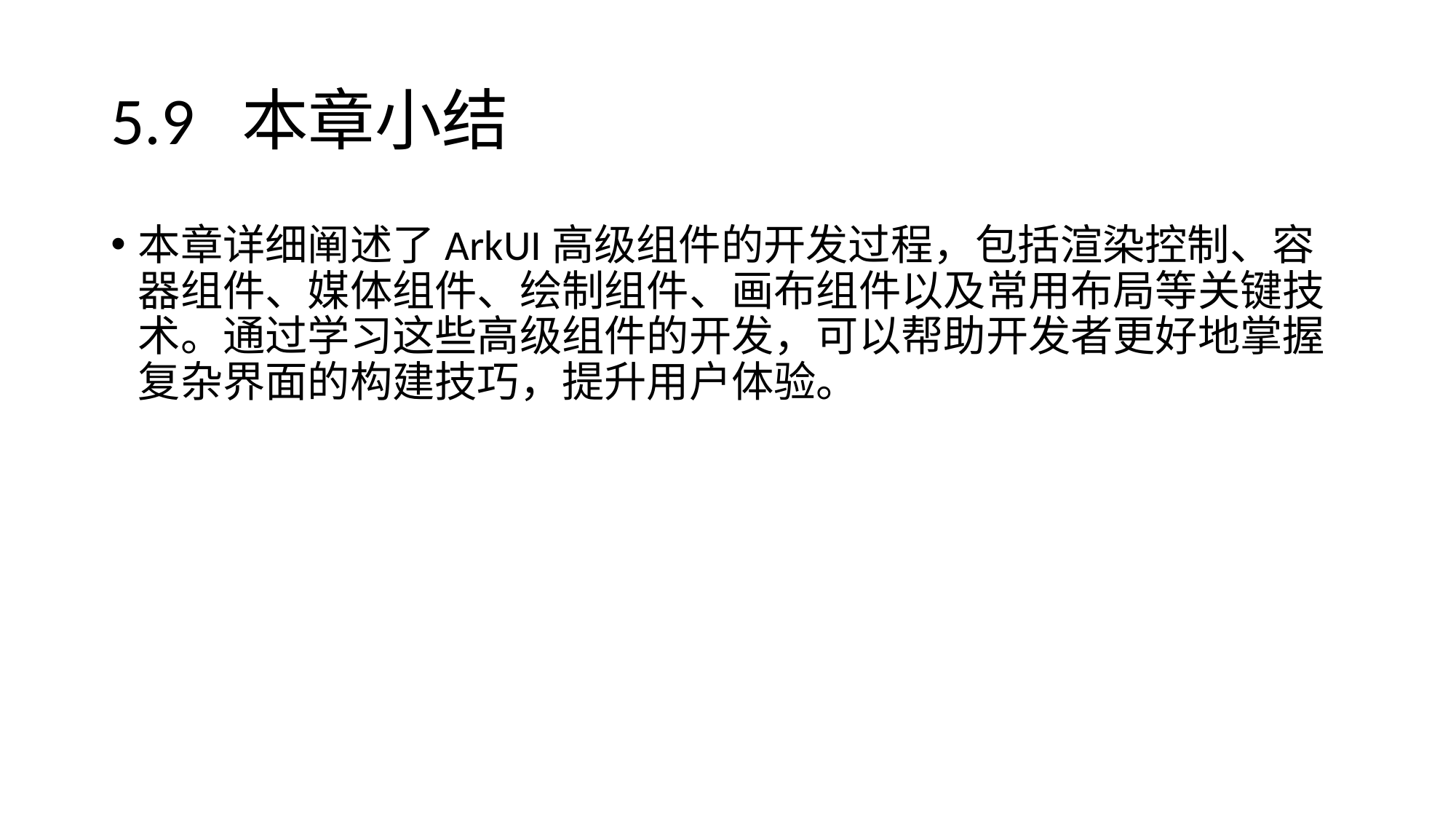

# 5.9  本章小结
本章详细阐述了ArkUI高级组件的开发过程，包括渲染控制、容器组件、媒体组件、绘制组件、画布组件以及常用布局等关键技术。通过学习这些高级组件的开发，可以帮助开发者更好地掌握复杂界面的构建技巧，提升用户体验。